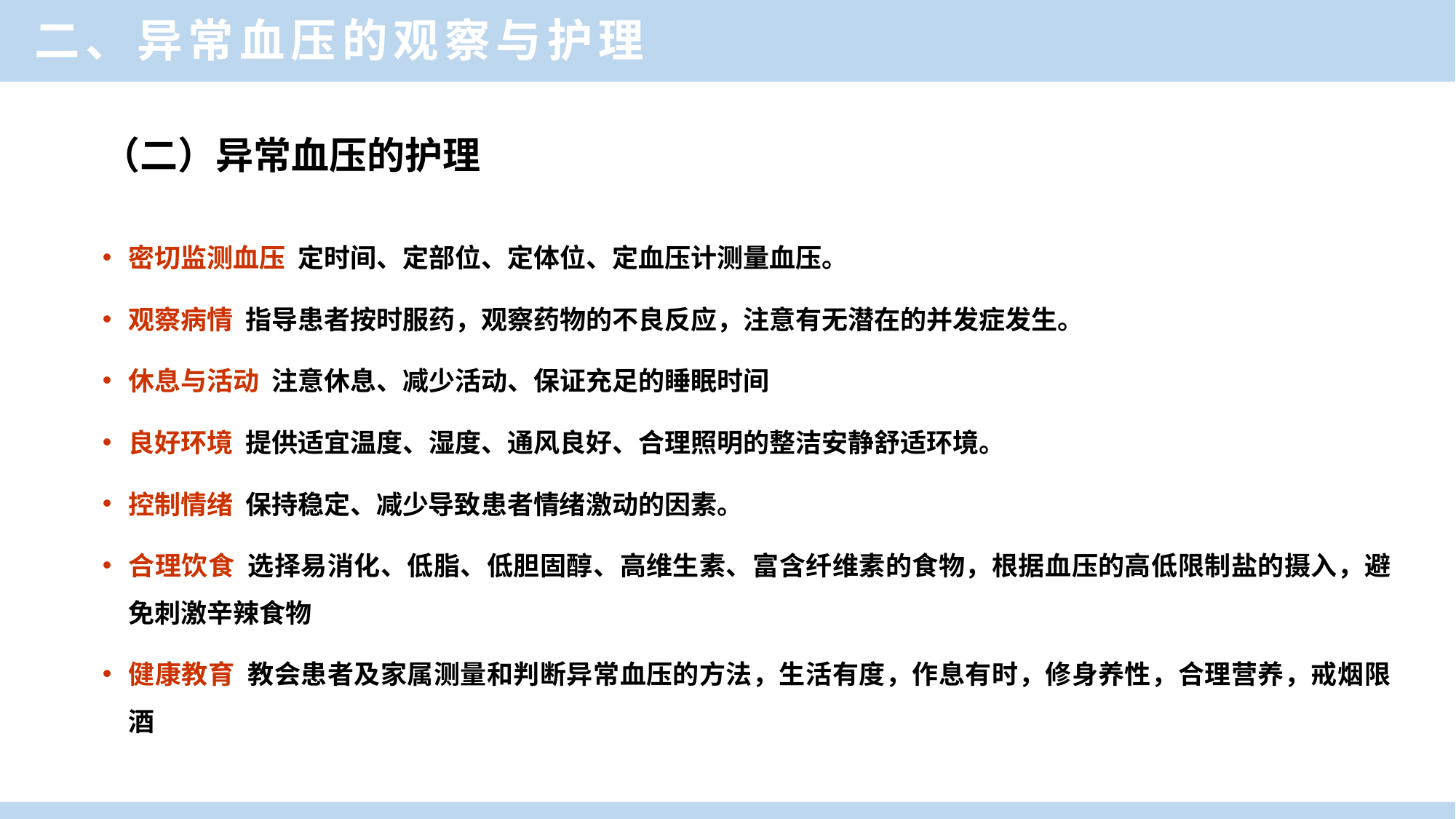

二、异常血压的观察与护理
（二）异常血压的护理
密切监测血压  定时间、定部位、定体位、定血压计测量血压。
观察病情  指导患者按时服药，观察药物的不良反应，注意有无潜在的并发症发生。
休息与活动  注意休息、减少活动、保证充足的睡眠时间
良好环境  提供适宜温度、湿度、通风良好、合理照明的整洁安静舒适环境。
控制情绪  保持稳定、减少导致患者情绪激动的因素。
合理饮食  选择易消化、低脂、低胆固醇、高维生素、富含纤维素的食物，根据血压的高低限制盐的摄入，避免刺激辛辣食物
健康教育  教会患者及家属测量和判断异常血压的方法，生活有度，作息有时，修身养性，合理营养，戒烟限酒